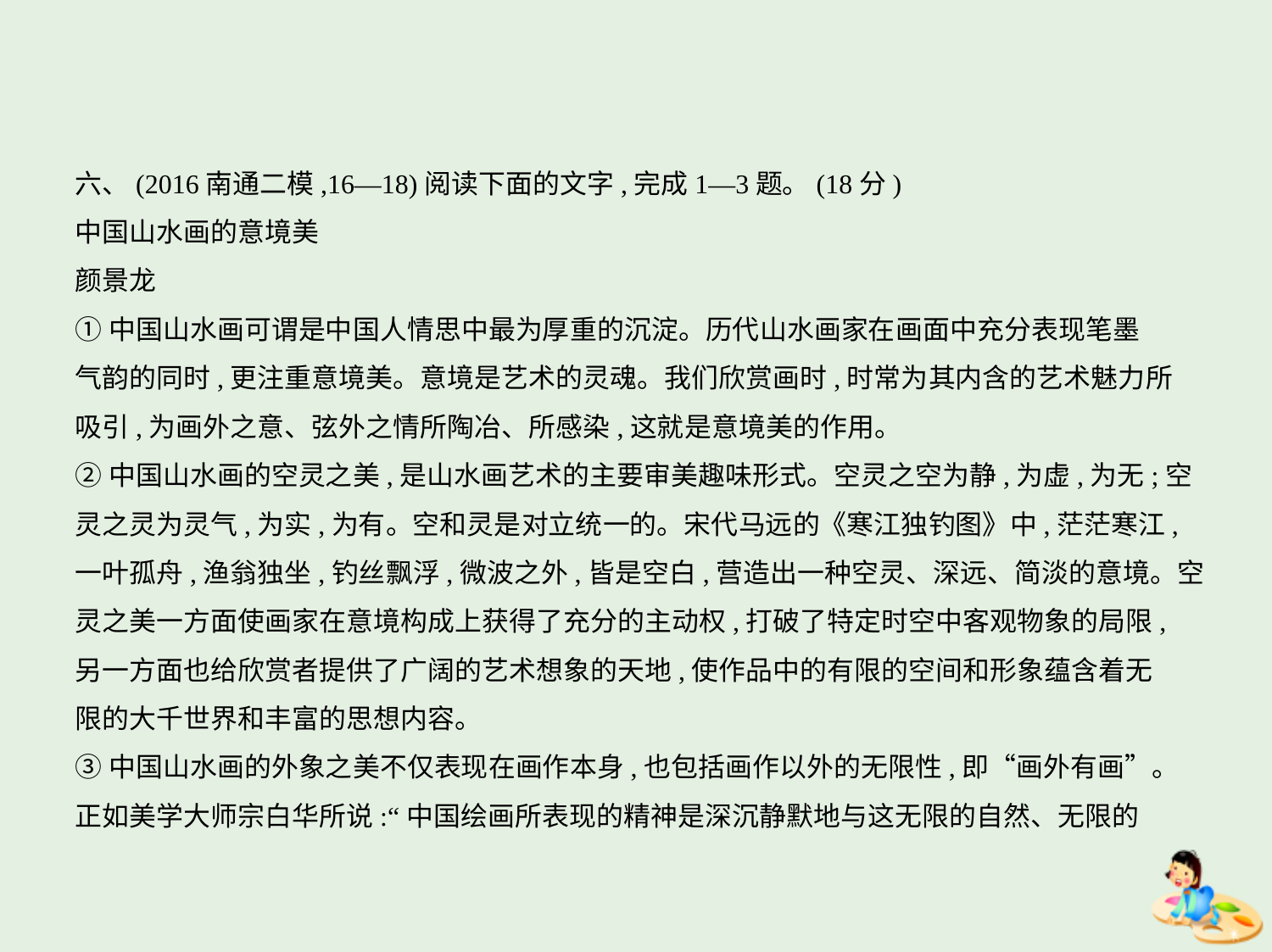

六、(2016南通二模,16—18)阅读下面的文字,完成1—3题。(18分)
中国山水画的意境美
颜景龙
①中国山水画可谓是中国人情思中最为厚重的沉淀。历代山水画家在画面中充分表现笔墨
气韵的同时,更注重意境美。意境是艺术的灵魂。我们欣赏画时,时常为其内含的艺术魅力所
吸引,为画外之意、弦外之情所陶冶、所感染,这就是意境美的作用。
②中国山水画的空灵之美,是山水画艺术的主要审美趣味形式。空灵之空为静,为虚,为无;空
灵之灵为灵气,为实,为有。空和灵是对立统一的。宋代马远的《寒江独钓图》中,茫茫寒江,
一叶孤舟,渔翁独坐,钓丝飘浮,微波之外,皆是空白,营造出一种空灵、深远、简淡的意境。空
灵之美一方面使画家在意境构成上获得了充分的主动权,打破了特定时空中客观物象的局限,
另一方面也给欣赏者提供了广阔的艺术想象的天地,使作品中的有限的空间和形象蕴含着无
限的大千世界和丰富的思想内容。
③中国山水画的外象之美不仅表现在画作本身,也包括画作以外的无限性,即“画外有画”。
正如美学大师宗白华所说:“中国绘画所表现的精神是深沉静默地与这无限的自然、无限的